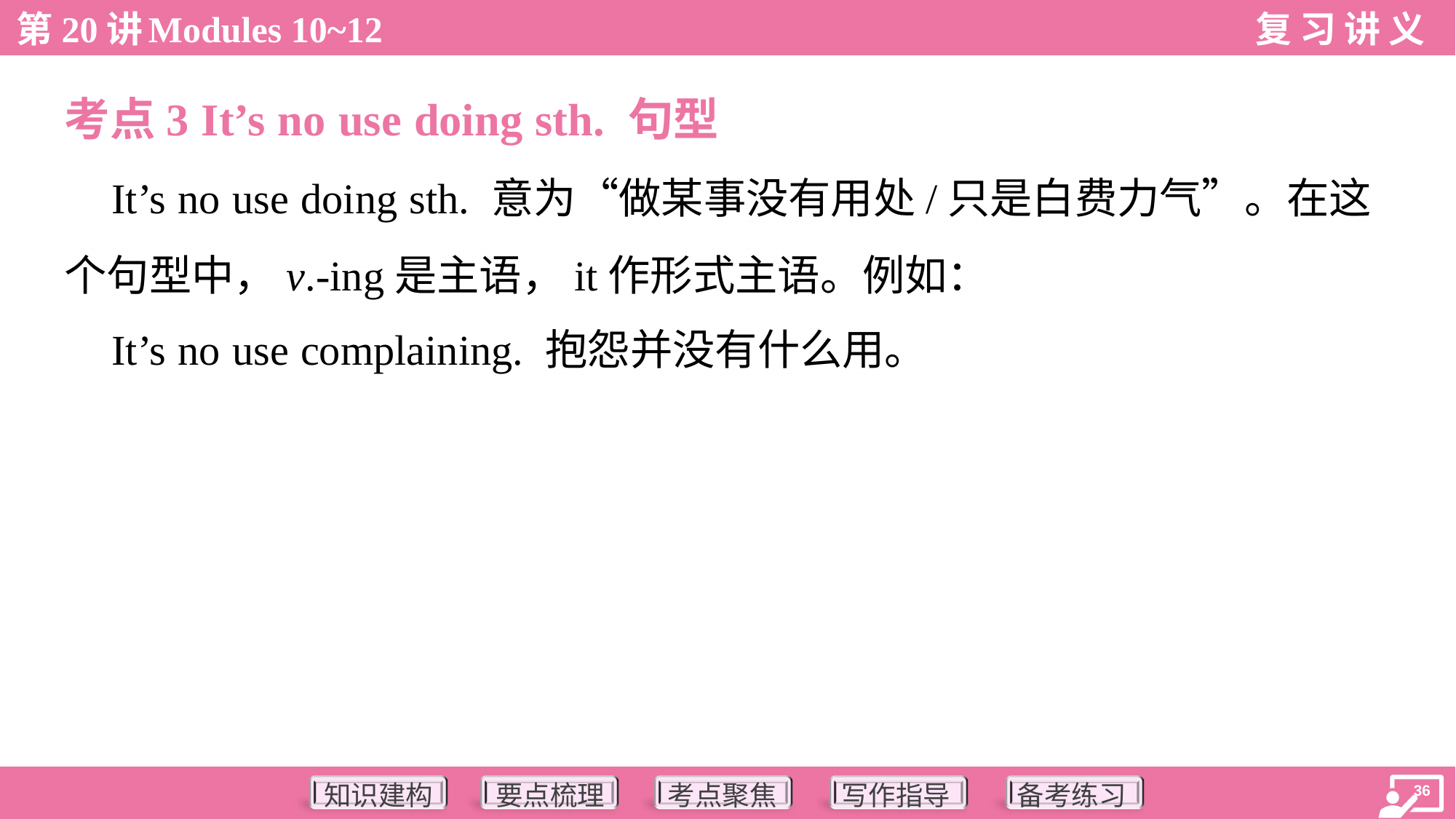

考点3 It’s no use doing sth. 句型
    It’s no use doing sth. 意为“做某事没有用处/只是白费力气”。在这
个句型中，v.-ing是主语，it作形式主语。例如：
    It’s no use complaining. 抱怨并没有什么用。